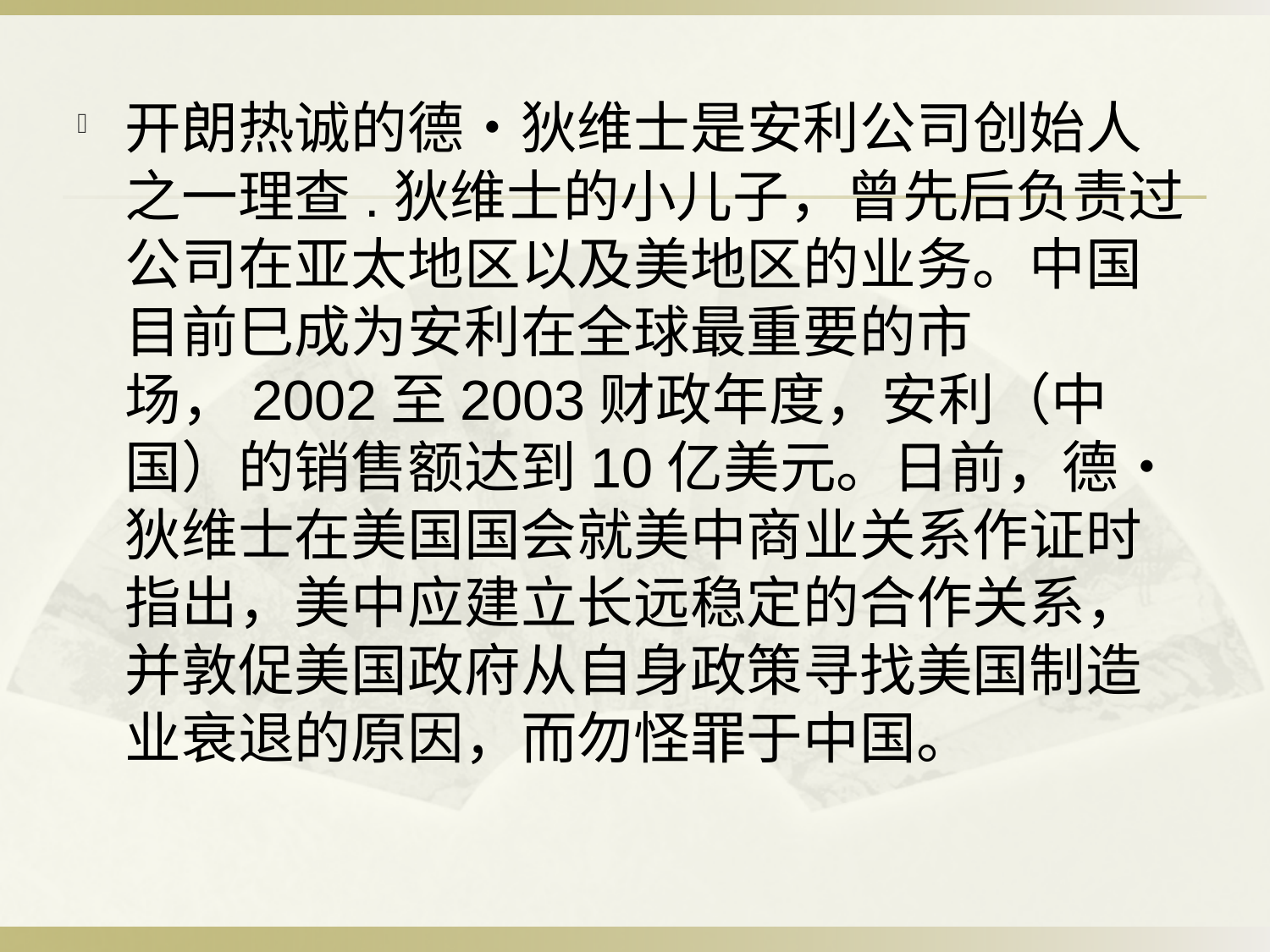

开朗热诚的德•狄维士是安利公司创始人之一理查.狄维士的小儿子，曾先后负责过公司在亚太地区以及美地区的业务。中国目前巳成为安利在全球最重要的市场，2002至2003财政年度，安利（中国）的销售额达到10亿美元。日前，德•狄维士在美国国会就美中商业关系作证时指出，美中应建立长远稳定的合作关系，并敦促美国政府从自身政策寻找美国制造业衰退的原因，而勿怪罪于中国。